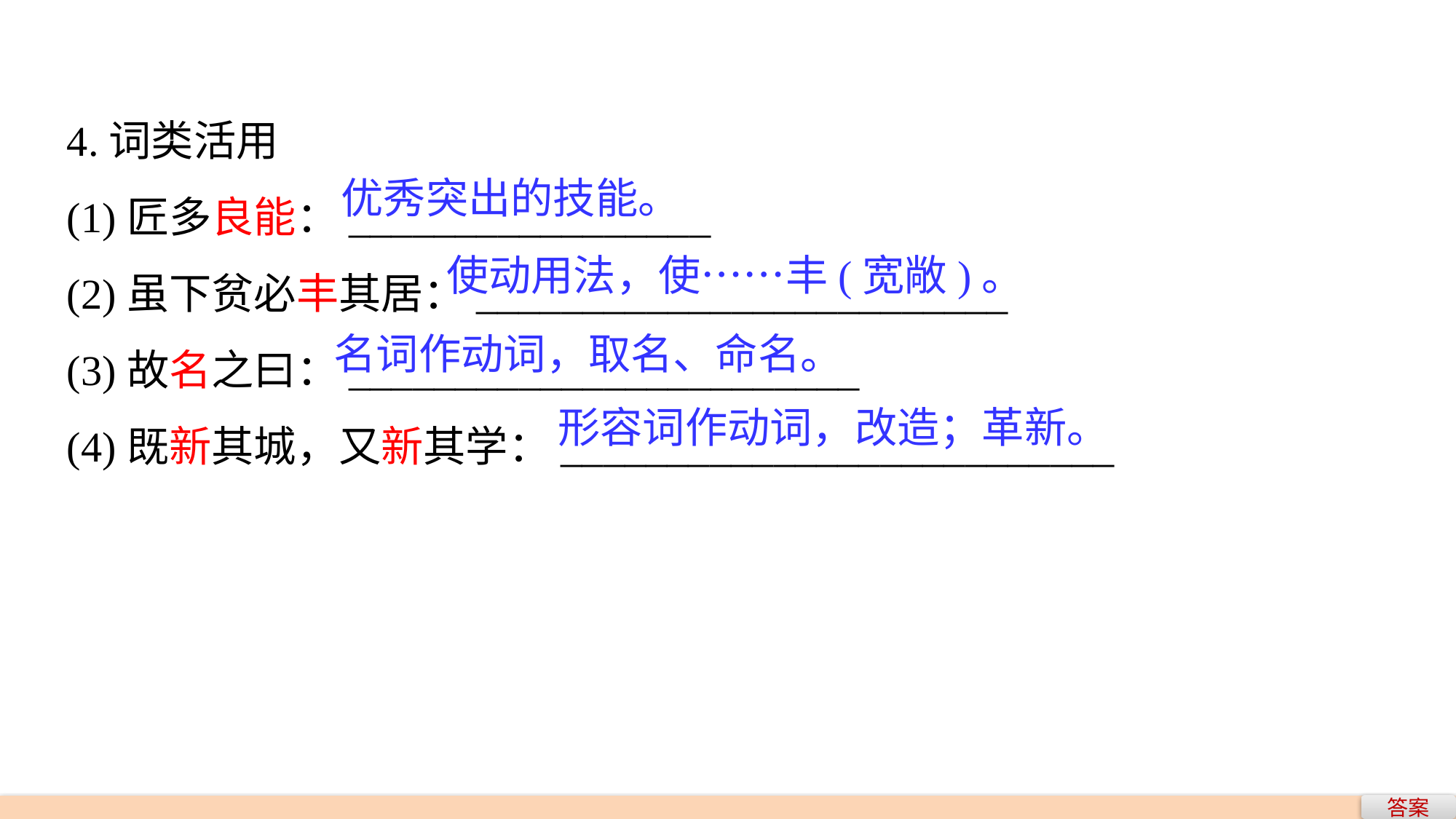

4.词类活用
(1)匠多良能：_________________
(2)虽下贫必丰其居：_________________________
(3)故名之曰：________________________
(4)既新其城，又新其学：__________________________
优秀突出的技能。
使动用法，使……丰(宽敞)。
名词作动词，取名、命名。
形容词作动词，改造；革新。
答案